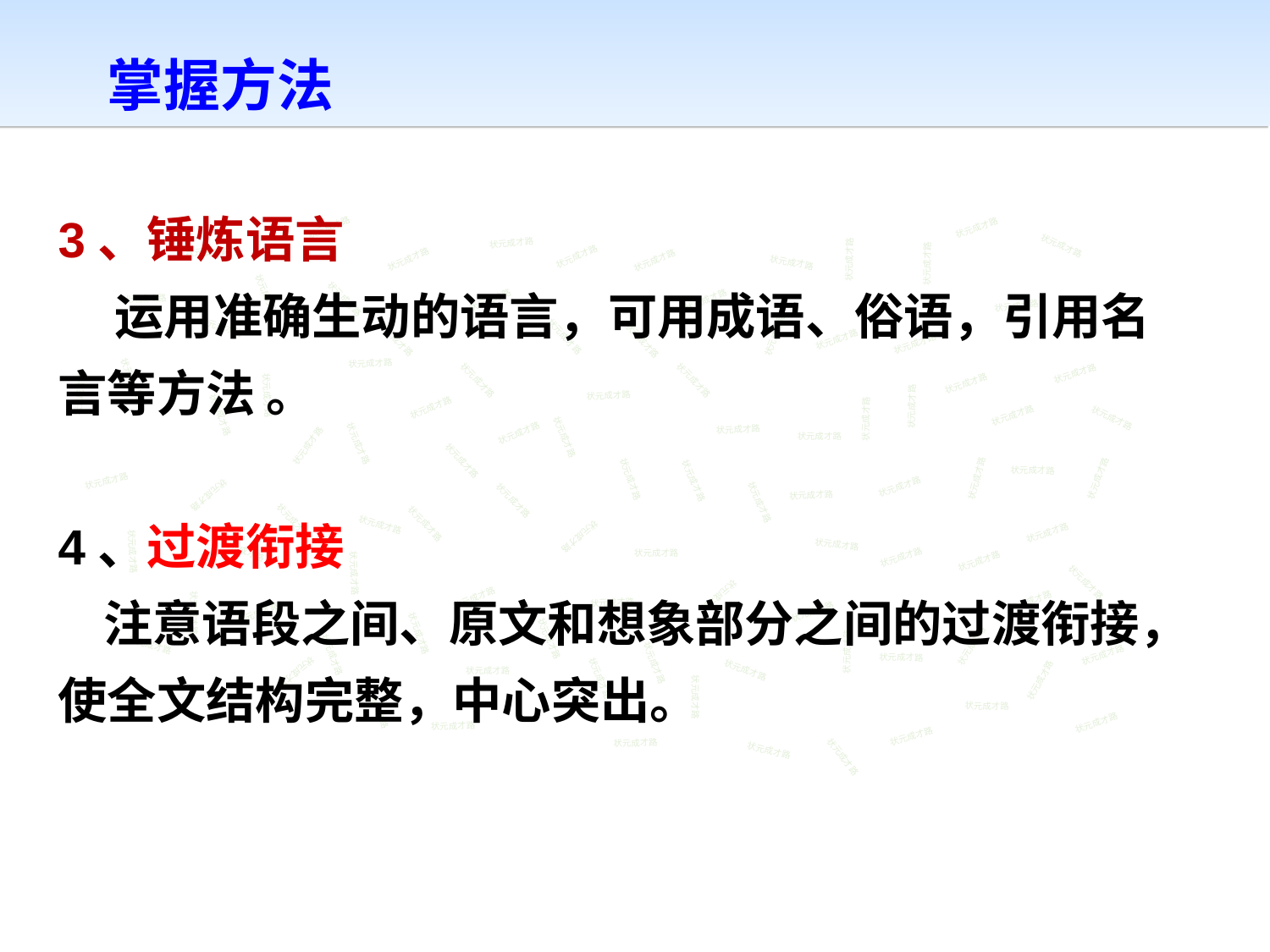

掌握方法
3、锤炼语言
    运用准确生动的语言，可用成语、俗语，引用名言等方法 。

4、过渡衔接
   注意语段之间、原文和想象部分之间的过渡衔接，使全文结构完整，中心突出。
状元成才路
状元成才路
状元成才路
状元成才路
状元成才路
状元成才路
状元成才路
状元成才路
状元成才路
状元成才路
状元成才路
状元成才路
状元成才路
状元成才路
状元成才路
状元成才路
状元成才路
状元成才路
状元成才路
状元成才路
状元成才路
状元成才路
状元成才路
状元成才路
状元成才路
状元成才路
状元成才路
状元成才路
状元成才路
状元成才路
状元成才路
状元成才路
状元成才路
状元成才路
状元成才路
状元成才路
状元成才路
状元成才路
状元成才路
状元成才路
状元成才路
状元成才路
状元成才路
状元成才路
状元成才路
状元成才路
状元成才路
状元成才路
状元成才路
状元成才路
状元成才路
状元成才路
状元成才路
状元成才路
状元成才路
状元成才路
状元成才路
状元成才路
状元成才路
状元成才路
状元成才路
状元成才路
状元成才路
状元成才路
状元成才路
状元成才路
状元成才路
状元成才路
状元成才路
状元成才路
状元成才路
状元成才路
状元成才路
状元成才路
状元成才路
状元成才路
状元成才路
状元成才路
状元成才路
状元成才路
状元成才路
状元成才路
状元成才路
状元成才路
状元成才路
状元成才路
状元成才路
状元成才路
状元成才路
状元成才路
状元成才路
状元成才路
状元成才路
状元成才路
状元成才路
状元成才路
状元成才路
状元成才路
状元成才路
状元成才路